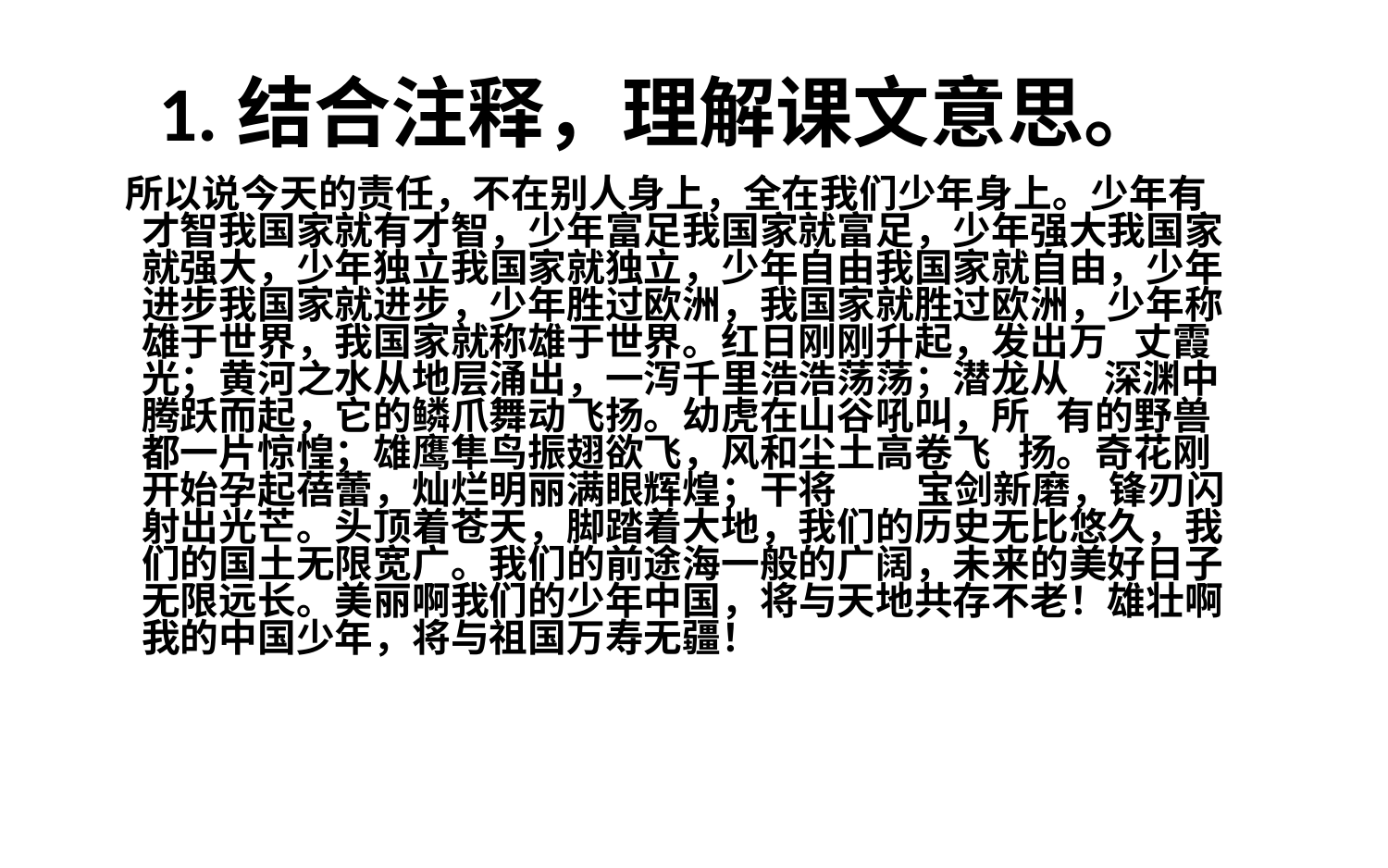

# 1.结合注释，理解课文意思。
   所以说今天的责任，不在别人身上，全在我们少年身上。少年有才智我国家就有才智，少年富足我国家就富足，少年强大我国家就强大，少年独立我国家就独立，少年自由我国家就自由，少年进步我国家就进步，少年胜过欧洲，我国家就胜过欧洲，少年称雄于世界，我国家就称雄于世界。红日刚刚升起，发出万   丈霞光；黄河之水从地层涌出，一泻千里浩浩荡荡；潜龙从    深渊中腾跃而起，它的鳞爪舞动飞扬。幼虎在山谷吼叫，所   有的野兽都一片惊惶；雄鹰隼鸟振翅欲飞，风和尘土高卷飞   扬。奇花刚开始孕起蓓蕾，灿烂明丽满眼辉煌；干将         宝剑新磨，锋刃闪射出光芒。头顶着苍天，脚踏着大地，我们的历史无比悠久，我们的国土无限宽广。我们的前途海一般的广阔，未来的美好日子无限远长。美丽啊我们的少年中国，将与天地共存不老！雄壮啊我的中国少年，将与祖国万寿无疆！